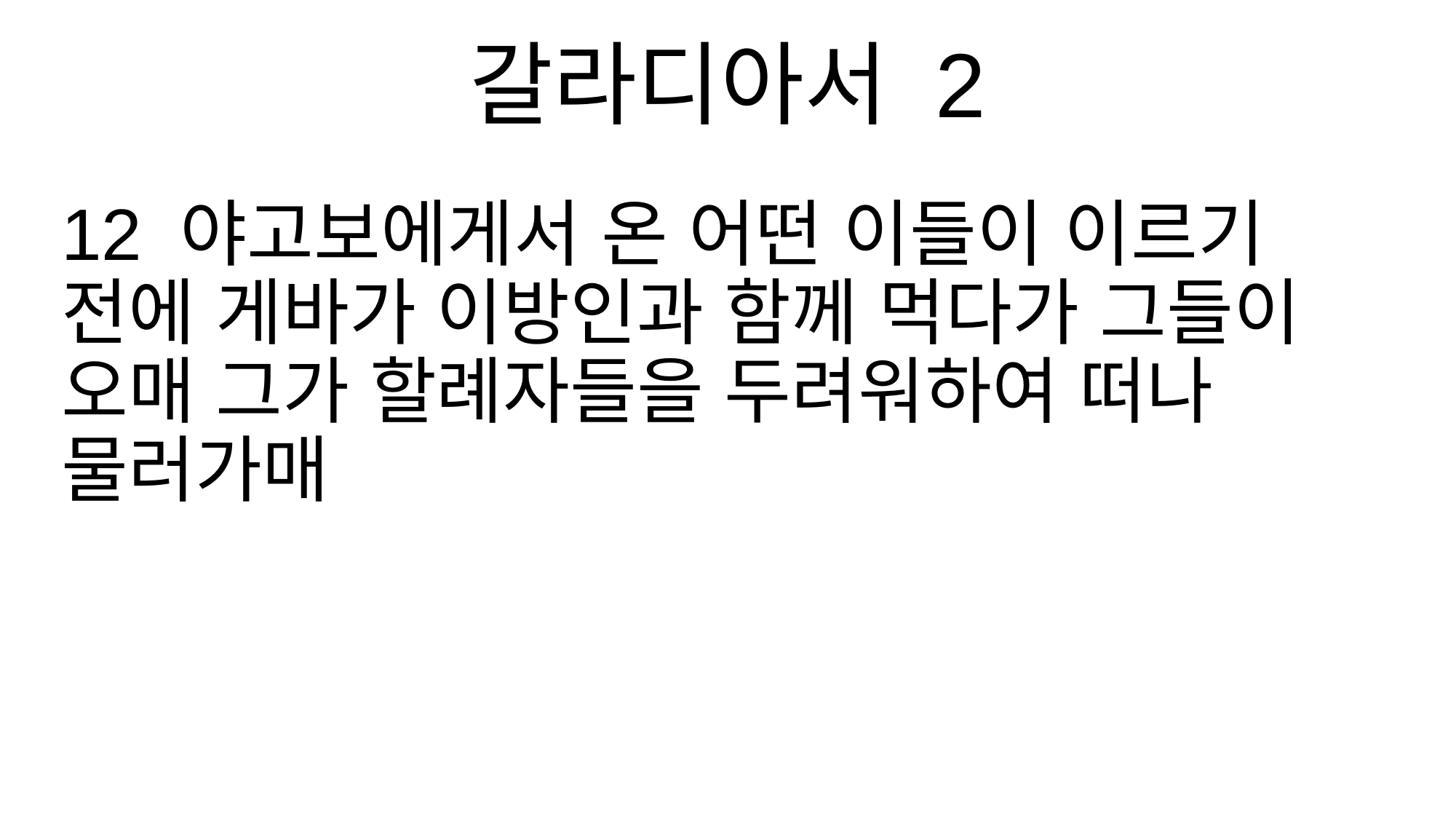

갈라디아서 2
12 야고보에게서 온 어떤 이들이 이르기 전에 게바가 이방인과 함께 먹다가 그들이 오매 그가 할례자들을 두려워하여 떠나 물러가매